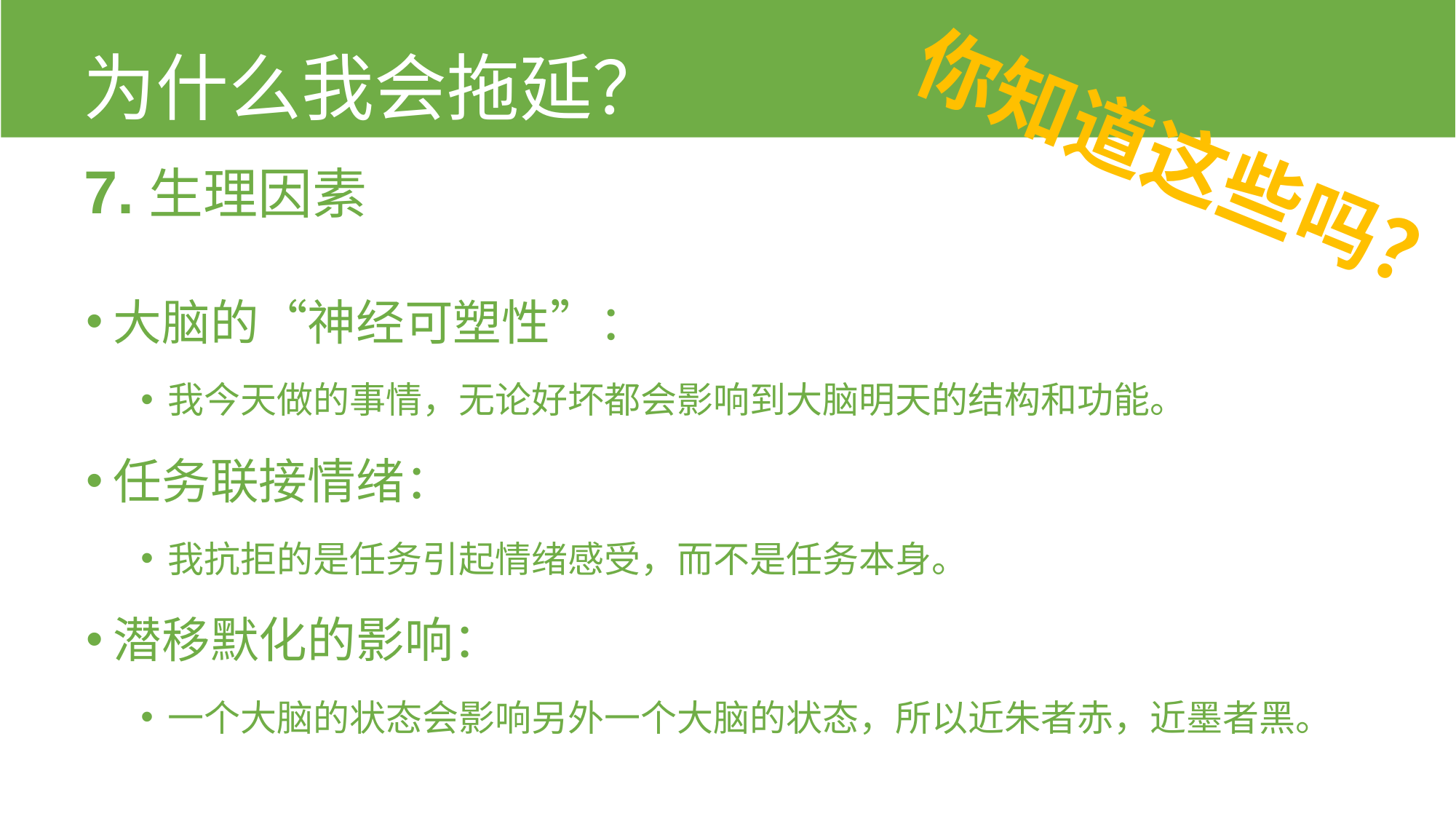

为什么我会拖延？
你知道这些吗？
7.生理因素
大脑的“神经可塑性”：
我今天做的事情，无论好坏都会影响到大脑明天的结构和功能。
任务联接情绪：
我抗拒的是任务引起情绪感受，而不是任务本身。
潜移默化的影响：
一个大脑的状态会影响另外一个大脑的状态，所以近朱者赤，近墨者黑。